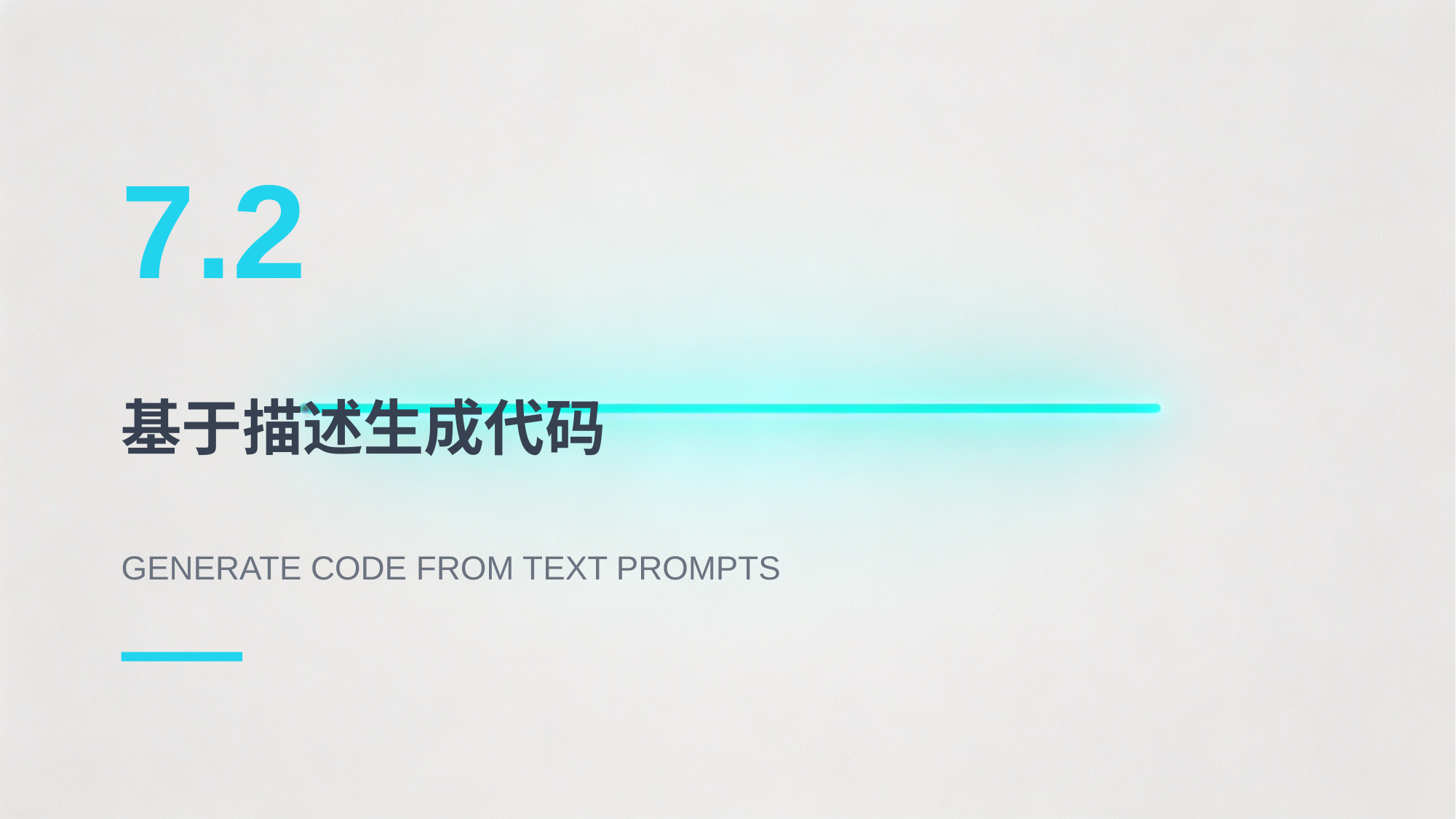

7.2
基于描述生成代码
GENERATE CODE FROM TEXT PROMPTS